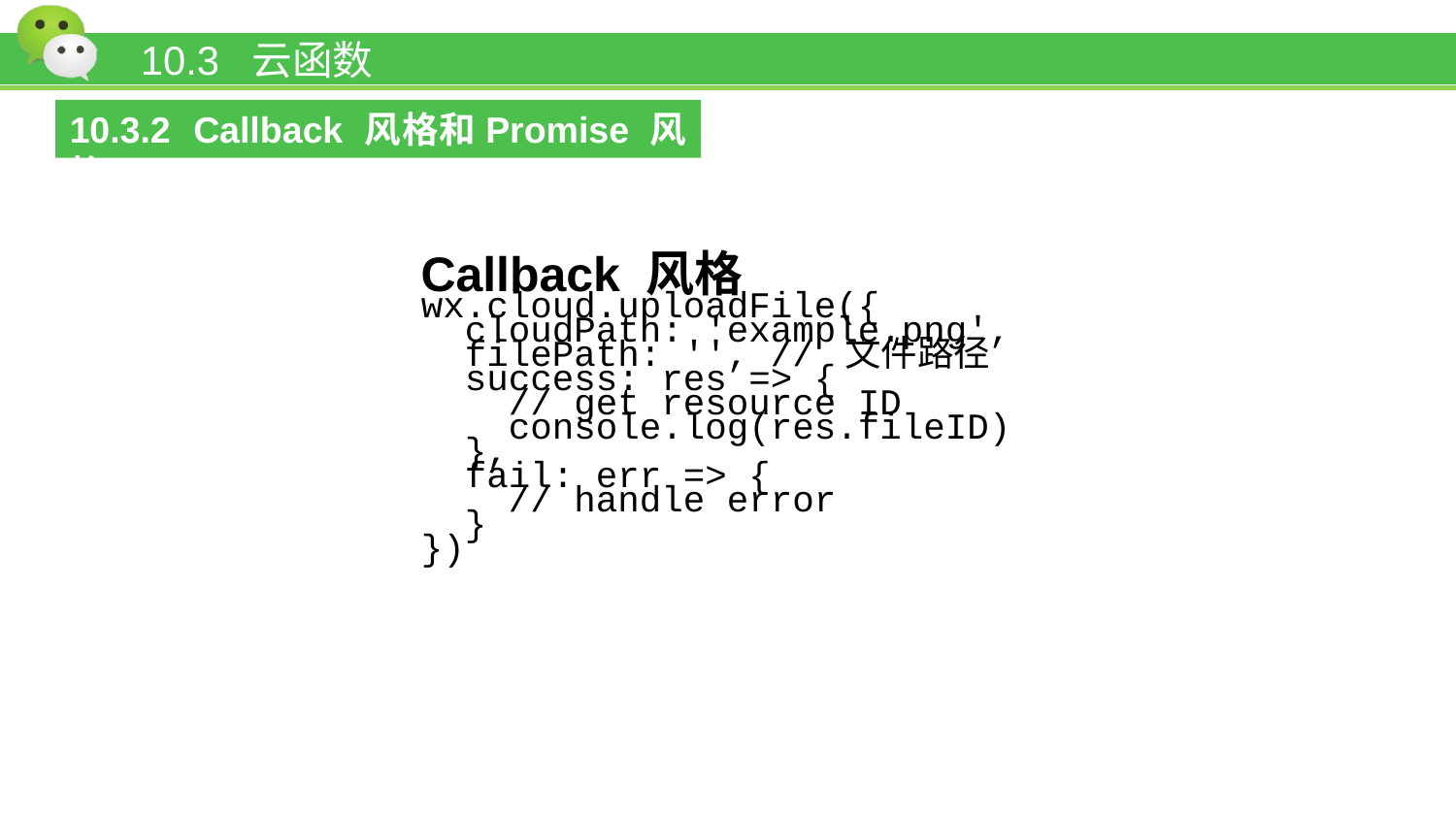

# 10.3  云函数
10.3.2  Callback 风格和Promise 风格
Callback 风格
wx.cloud.uploadFile({
  cloudPath: 'example.png',
  filePath: '', // 文件路径
  success: res => {
    // get resource ID
    console.log(res.fileID)
  },
  fail: err => {
    // handle error
  }
})